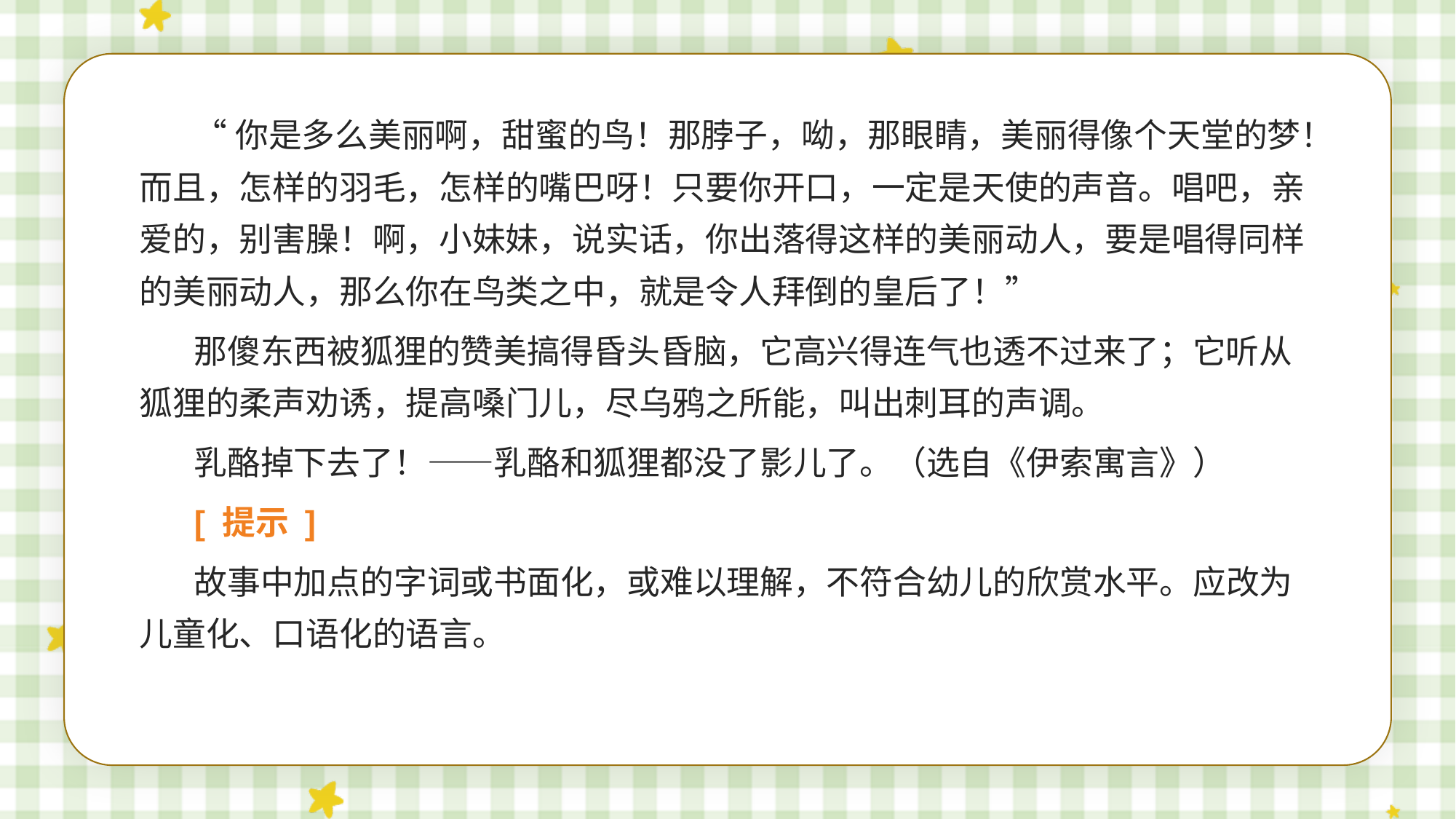

“你是多么美丽啊，甜蜜的鸟！那脖子，呦，那眼睛，美丽得像个天堂的梦！而且，怎样的羽毛，怎样的嘴巴呀！只要你开口，一定是天使的声音。唱吧，亲爱的，别害臊！啊，小妹妹，说实话，你出落得这样的美丽动人，要是唱得同样的美丽动人，那么你在鸟类之中，就是令人拜倒的皇后了！”
那傻东西被狐狸的赞美搞得昏头昏脑，它高兴得连气也透不过来了；它听从狐狸的柔声劝诱，提高嗓门儿，尽乌鸦之所能，叫出刺耳的声调。
乳酪掉下去了！——乳酪和狐狸都没了影儿了。（选自《伊索寓言》）
[ 提示 ]
故事中加点的字词或书面化，或难以理解，不符合幼儿的欣赏水平。应改为儿童化、口语化的语言。